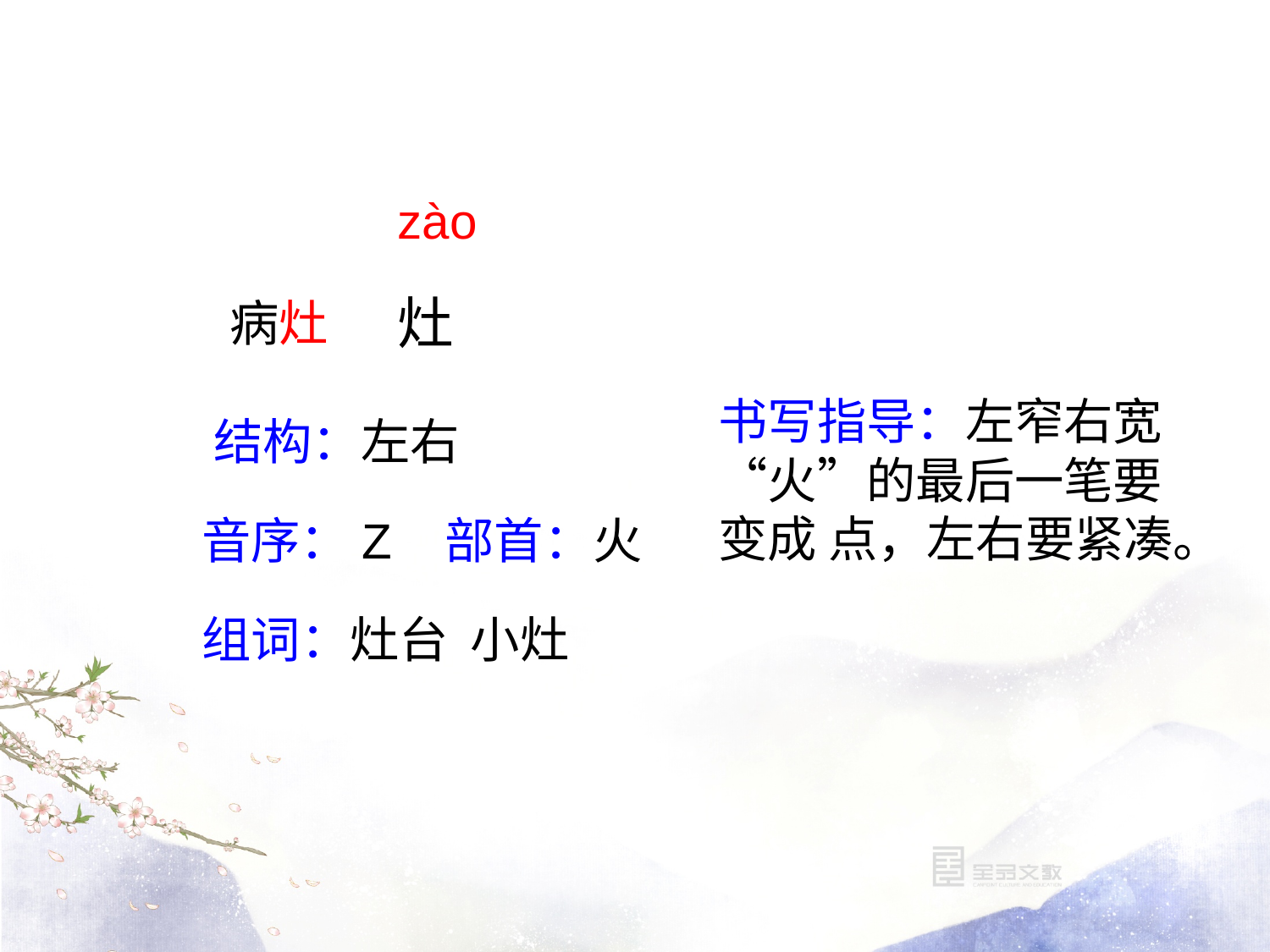

zào
灶
病灶
书写指导：左窄右宽“火”的最后一笔要变成 点，左右要紧凑。
结构：左右
音序：Z   部首：火
组词：灶台  小灶